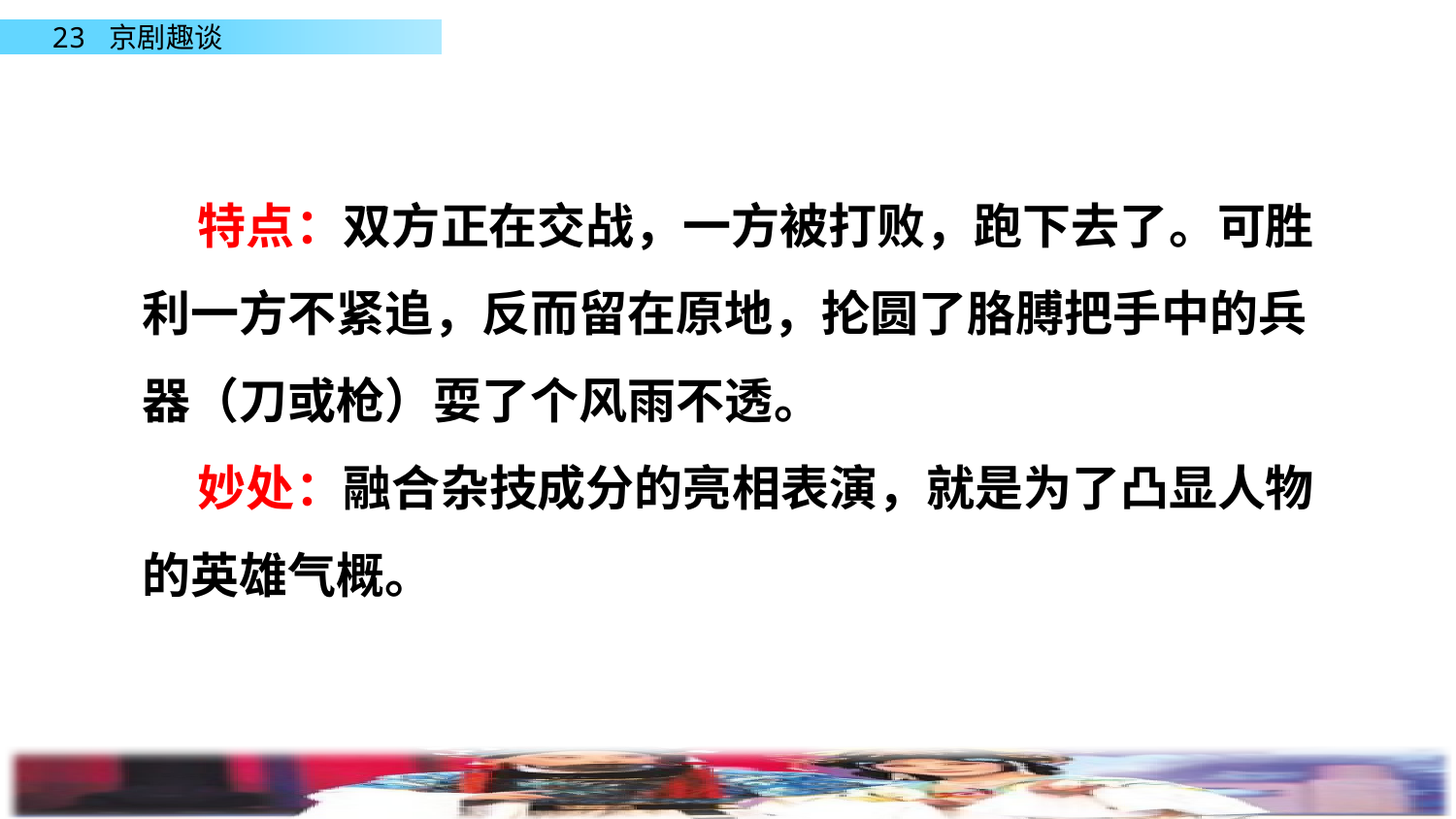

特点：双方正在交战，一方被打败，跑下去了。可胜利一方不紧追，反而留在原地，抡圆了胳膊把手中的兵器（刀或枪）耍了个风雨不透。
    妙处：融合杂技成分的亮相表演，就是为了凸显人物的英雄气概。